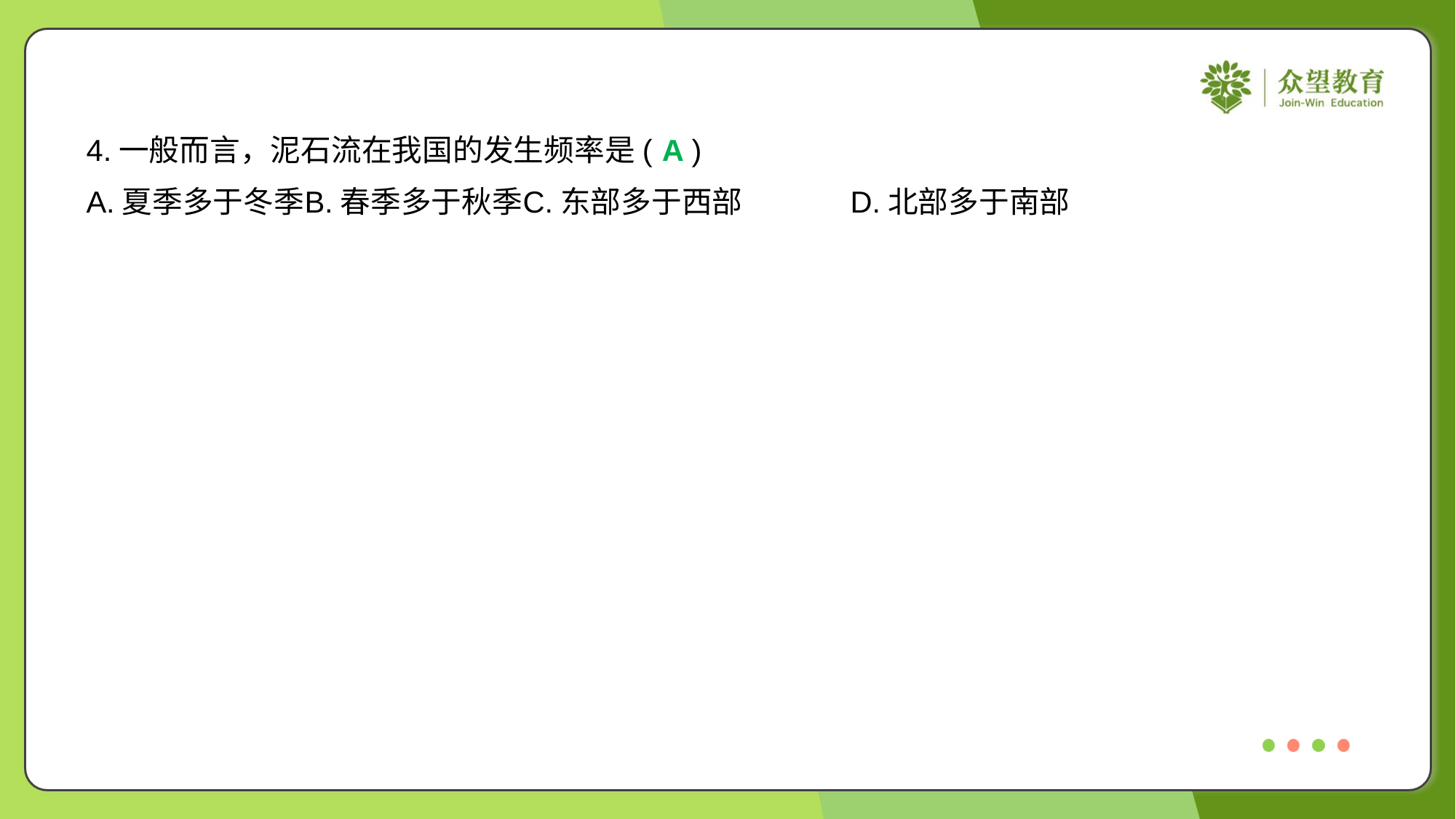

4.一般而言，泥石流在我国的发生频率是(     )
A
A.夏季多于冬季	B.春季多于秋季	C.东部多于西部	D.北部多于南部